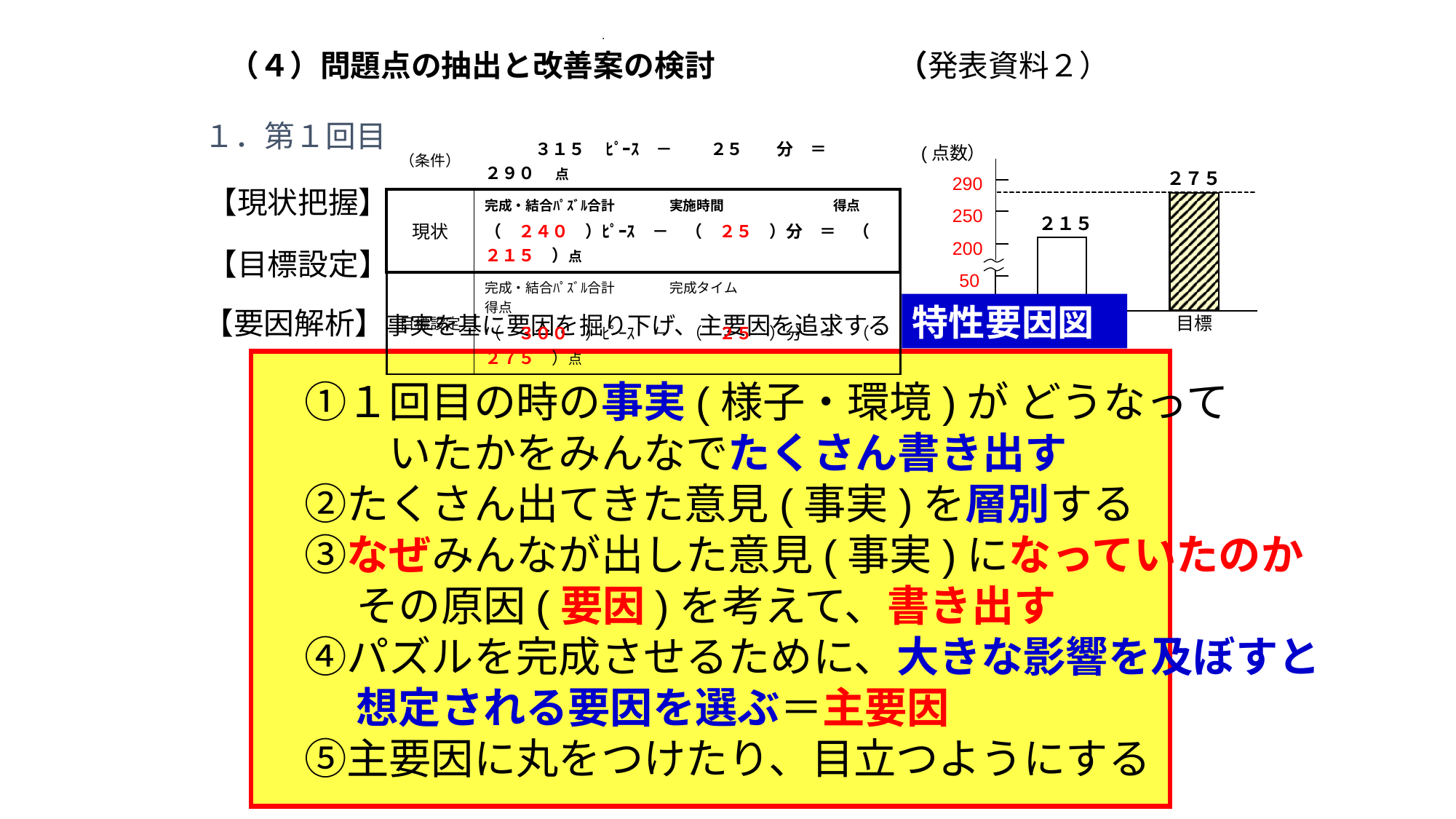

（４）問題点の抽出と改善案の検討　　　　　　（発表資料２）

１．第１回目
| （条件） | ３１５ 　ﾋﾟｰｽ　－　 　２５　　分　＝　　　２９０ 　点 |
| --- | --- |
| 現状 | 完成・結合ﾊﾟｽﾞﾙ合計　　　　実施時間　　　　　　　　得点 （　２４０　）ﾋﾟｰｽ　－　（　２５　）分　＝　（　２１５　）点 |
| 目標設定 | 完成・結合ﾊﾟｽﾞﾙ合計　　　　完成タイム　　　　　　　　　　　得点 （　３００　）ﾋﾟｰｽ　－　（　２５　）分　＝　（　２７５　）点 |
(点数）

290

250
200

50

0

現状
目標
２７５
２１５
【現状把握】
【目標設定】
特性要因図
【要因解析】事実を基に要因を掘り下げ、主要因を追求する
　①１回目の時の事実(様子・環境)が どうなって
　　　いたかをみんなでたくさん書き出す
　②たくさん出てきた意見(事実)を層別する
　③なぜみんなが出した意見(事実)になっていたのか
　　 その原因(要因)を考えて、書き出す
　④パズルを完成させるために、大きな影響を及ぼすと
　　 想定される要因を選ぶ＝主要因
　⑤主要因に丸をつけたり、目立つようにする